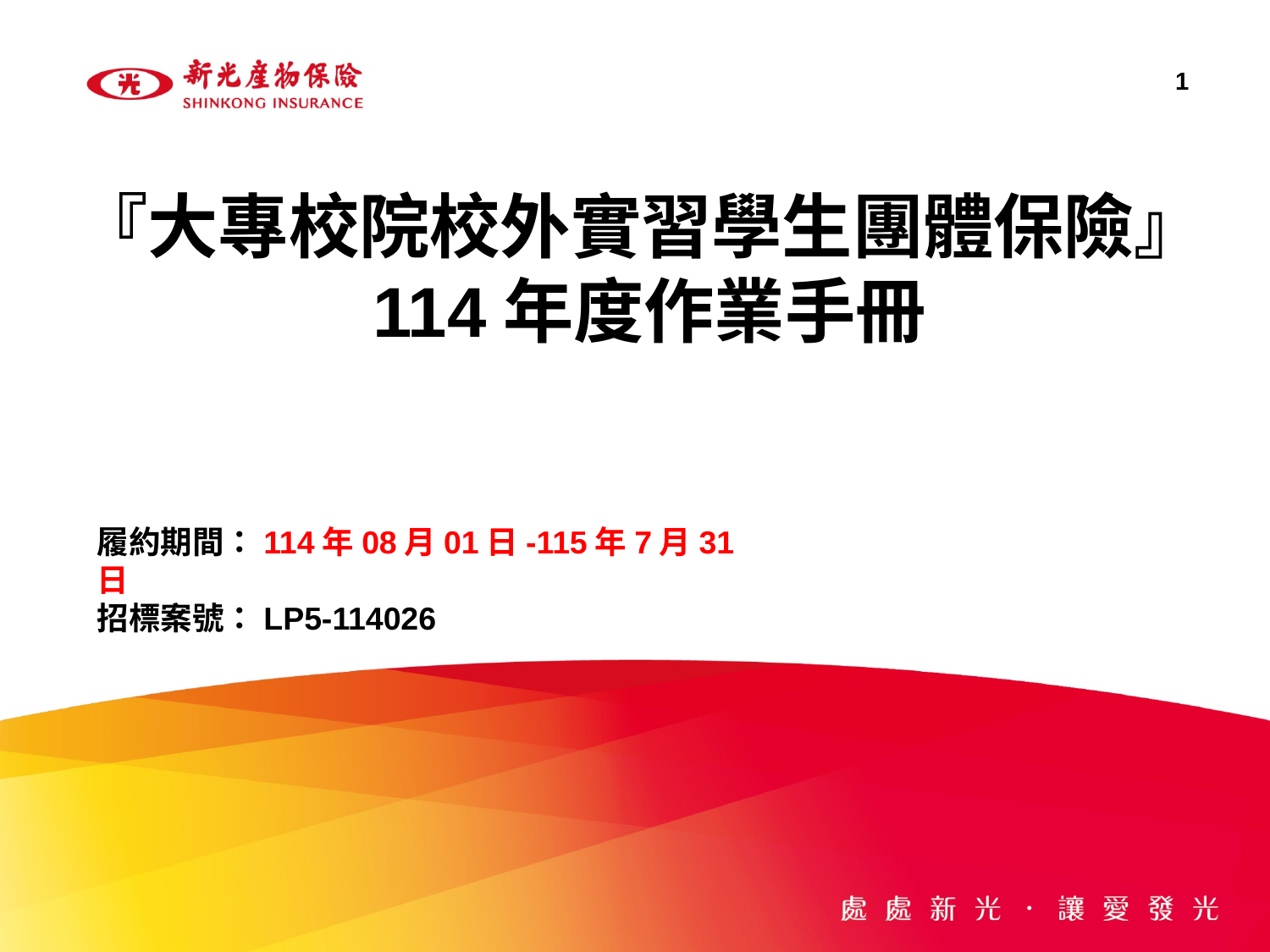

『大專校院校外實習學生團體保險』
               114年度作業手冊
履約期間：114年08月01日-115年7月31日
招標案號：LP5-114026